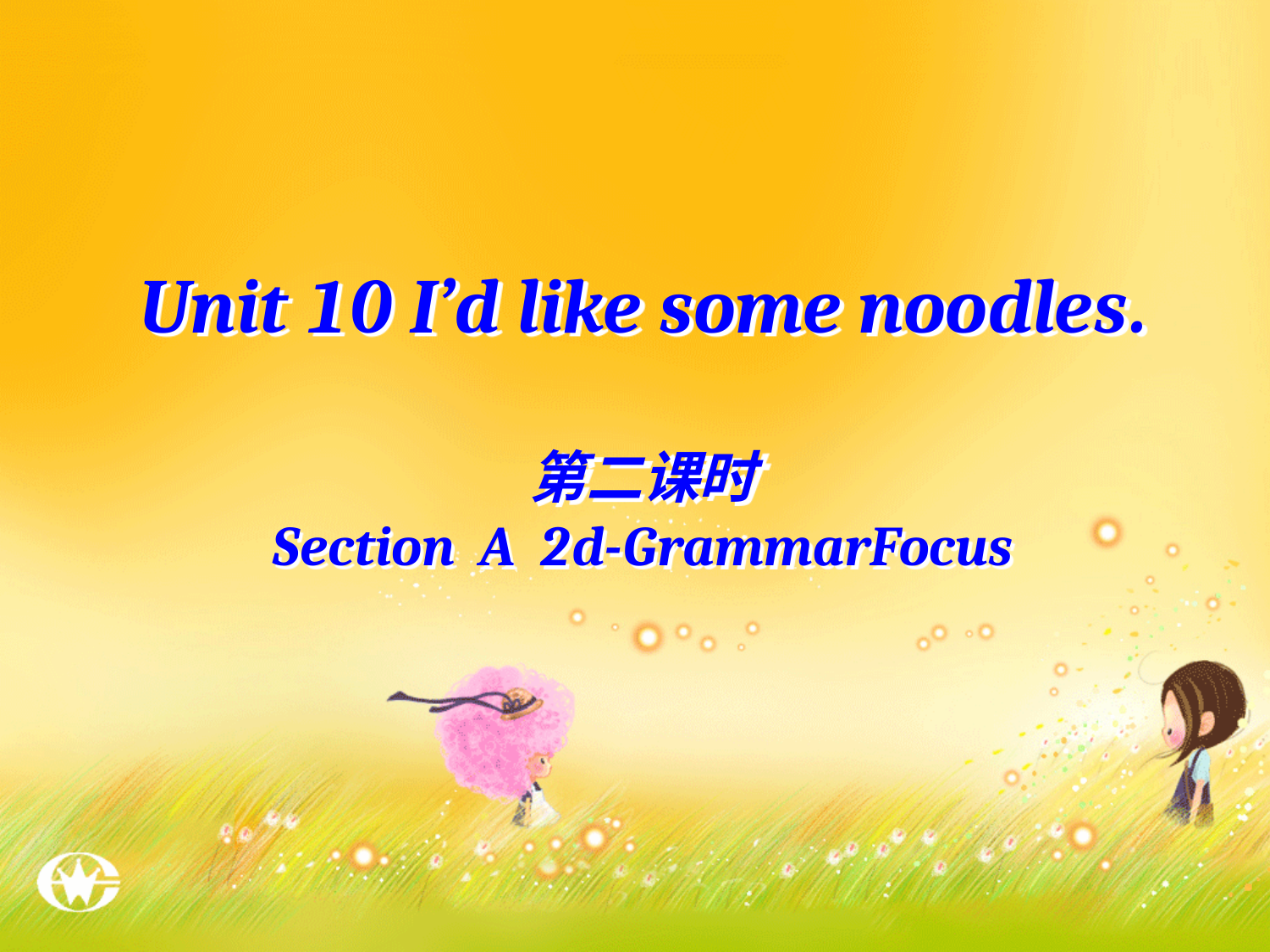

Unit 10 I’d like some noodles.

第二课时
Section  A  2d-GrammarFocus